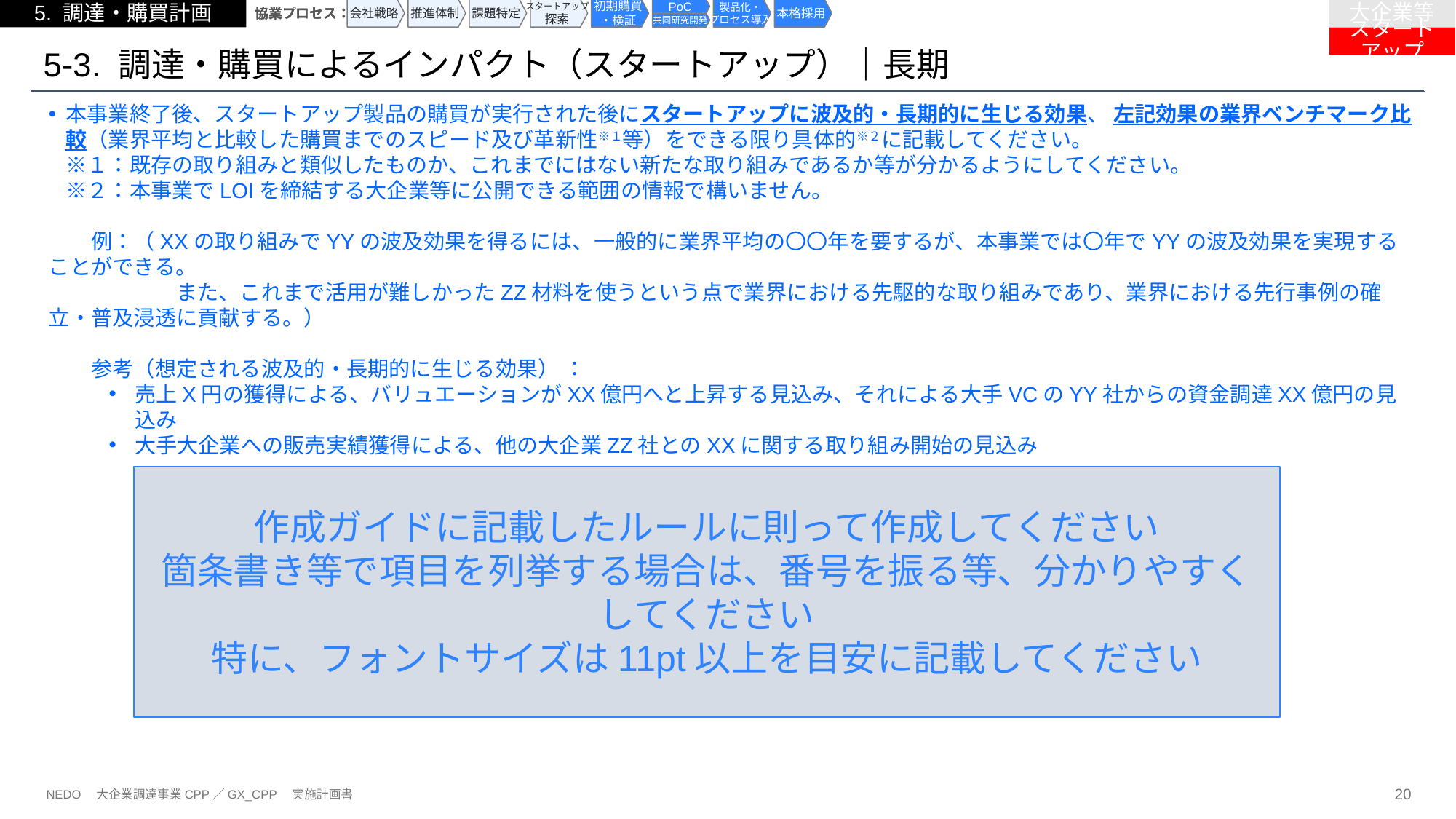

5. 調達・購買計画
協業プロセス：
協業プロセス：
会社戦略
推進体制
課題特定
スタートアップ
探索
初期購買
・検証
PoC
製品化・
プロセス導入
本格採用
大企業等
共同研究開発
スタートアップ
# 5-3. 調達・購買によるインパクト（スタートアップ）｜長期
本事業終了後、スタートアップ製品の購買が実行された後にスタートアップに波及的・長期的に生じる効果、 左記効果の業界ベンチマーク比較（業界平均と比較した購買までのスピード及び革新性※１等）をできる限り具体的※２に記載してください。
※１：既存の取り組みと類似したものか、これまでにはない新たな取り組みであるか等が分かるようにしてください。
※２：本事業でLOIを締結する大企業等に公開できる範囲の情報で構いません。

　　例：（XXの取り組みでYYの波及効果を得るには、一般的に業界平均の〇〇年を要するが、本事業では〇年でYYの波及効果を実現することができる。
　　　　　　また、これまで活用が難しかったZZ材料を使うという点で業界における先駆的な取り組みであり、業界における先行事例の確立・普及浸透に貢献する。）

　　参考（想定される波及的・長期的に生じる効果） ：
売上X円の獲得による、バリュエーションがXX億円へと上昇する見込み、それによる大手VCのYY社からの資金調達XX億円の見込み
大手大企業への販売実績獲得による、他の大企業ZZ社とのXXに関する取り組み開始の見込み
作成ガイドに記載したルールに則って作成してください
箇条書き等で項目を列挙する場合は、番号を振る等、分かりやすくしてください
特に、フォントサイズは11pt以上を目安に記載してください
NEDO　大企業調達事業CPP／GX_CPP　実施計画書
20